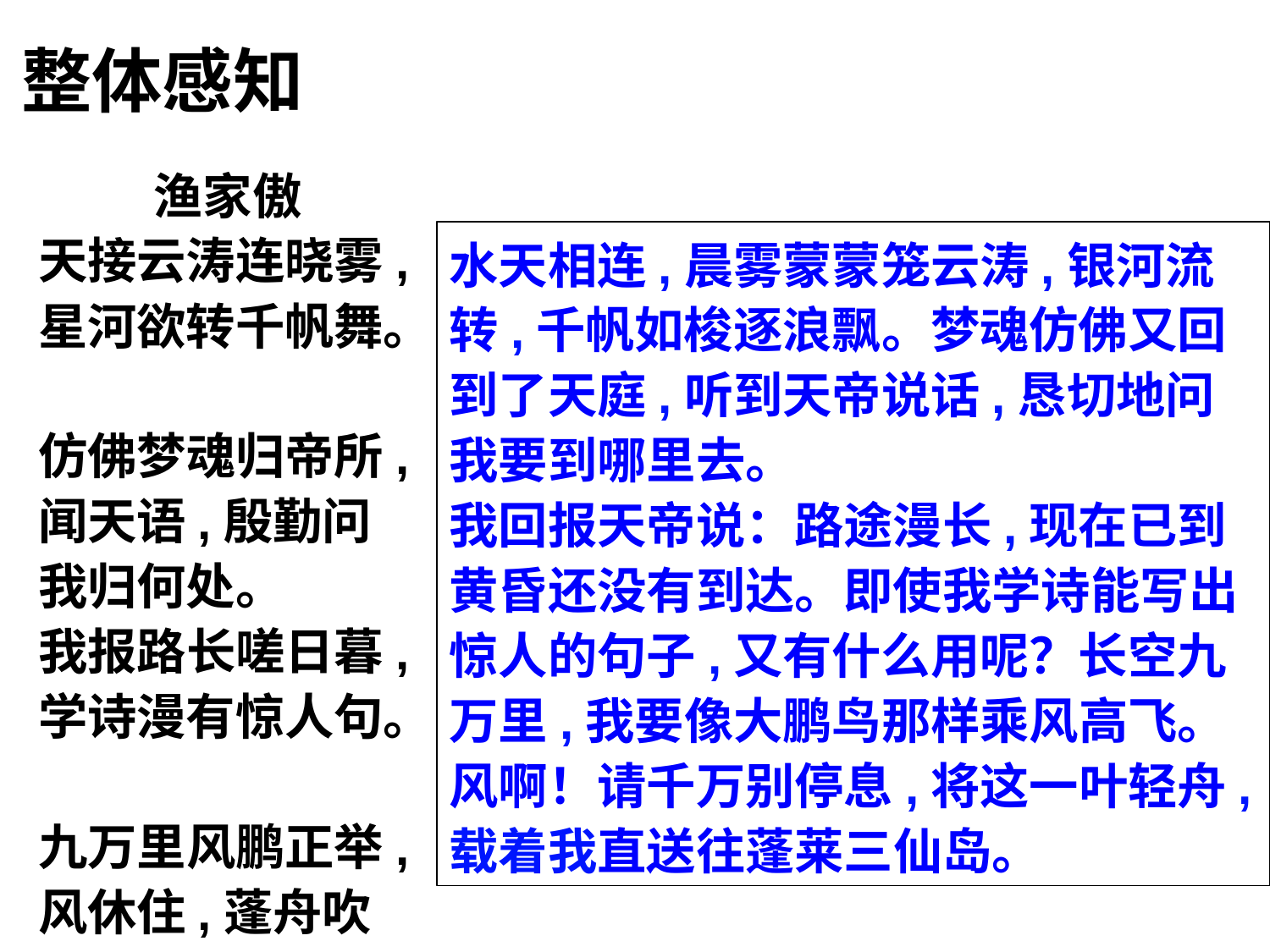

整体感知
渔家傲
天接云涛连晓雾,
星河欲转千帆舞。
仿佛梦魂归帝所,
闻天语,殷勤问我归何处。
我报路长嗟日暮,
学诗漫有惊人句。
九万里风鹏正举,
风休住,蓬舟吹取三山去。
水天相连,晨雾蒙蒙笼云涛,银河流转,千帆如梭逐浪飘。梦魂仿佛又回到了天庭,听到天帝说话,恳切地问我要到哪里去。
我回报天帝说：路途漫长,现在已到黄昏还没有到达。即使我学诗能写出惊人的句子,又有什么用呢？长空九万里,我要像大鹏鸟那样乘风高飞。风啊！请千万别停息,将这一叶轻舟,载着我直送往蓬莱三仙岛。